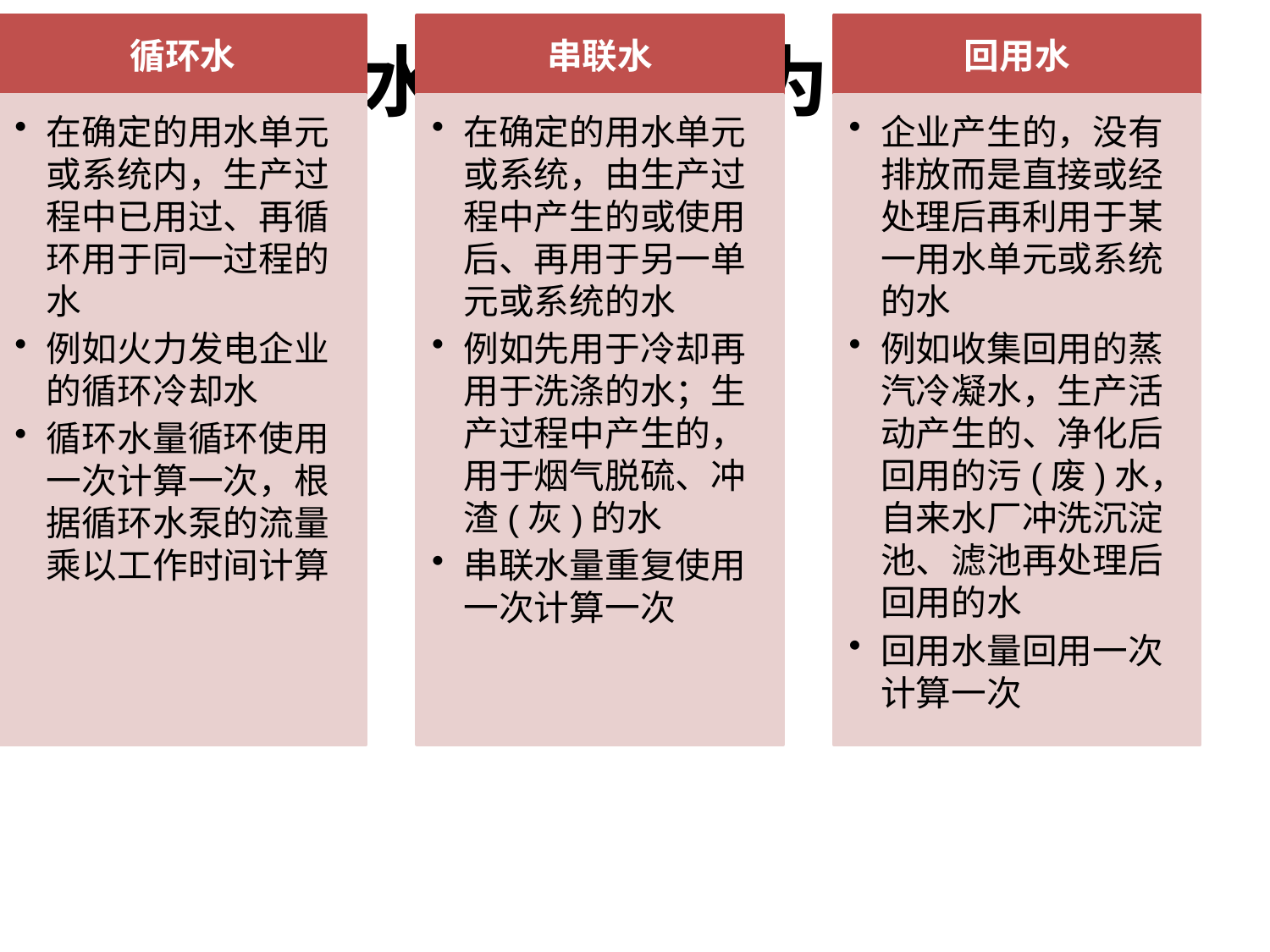

# 重复用水主要表现为三种情况
循环水
在确定的用水单元或系统内，生产过程中已用过、再循环用于同一过程的水
例如火力发电企业的循环冷却水
循环水量循环使用一次计算一次，根据循环水泵的流量乘以工作时间计算
串联水
在确定的用水单元或系统，由生产过程中产生的或使用后、再用于另一单元或系统的水
例如先用于冷却再用于洗涤的水；生产过程中产生的，用于烟气脱硫、冲渣(灰)的水
串联水量重复使用一次计算一次
回用水
企业产生的，没有排放而是直接或经处理后再利用于某一用水单元或系统的水
例如收集回用的蒸汽冷凝水，生产活动产生的、净化后回用的污(废)水，自来水厂冲洗沉淀池、滤池再处理后回用的水
回用水量回用一次计算一次